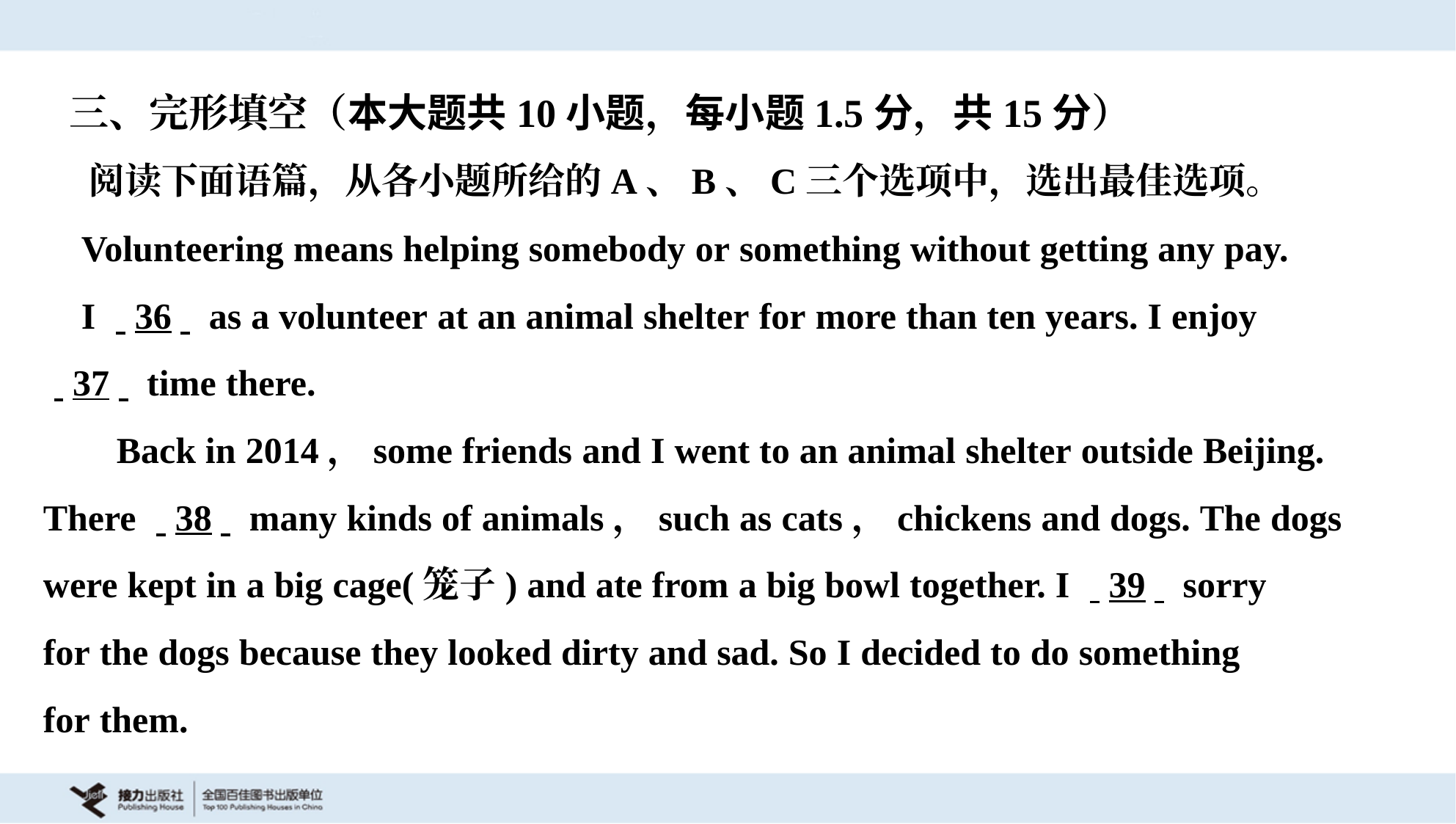

三、完形填空（本大题共10小题，每小题1.5分，共15分）
    阅读下面语篇，从各小题所给的A、B、C三个选项中，选出最佳选项。
    Volunteering means helping somebody or something without getting any pay.
    I . .36. . as a volunteer at an animal shelter for more than ten years. I enjoy
. .37. . time there.
        Back in 2014，some friends and I went to an animal shelter outside Beijing.
There . .38. . many kinds of animals，such as cats，chickens and dogs. The dogs
were kept in a big cage(笼子) and ate from a big bowl together. I . .39. . sorry
for the dogs because they looked dirty and sad. So I decided to do something
for them.